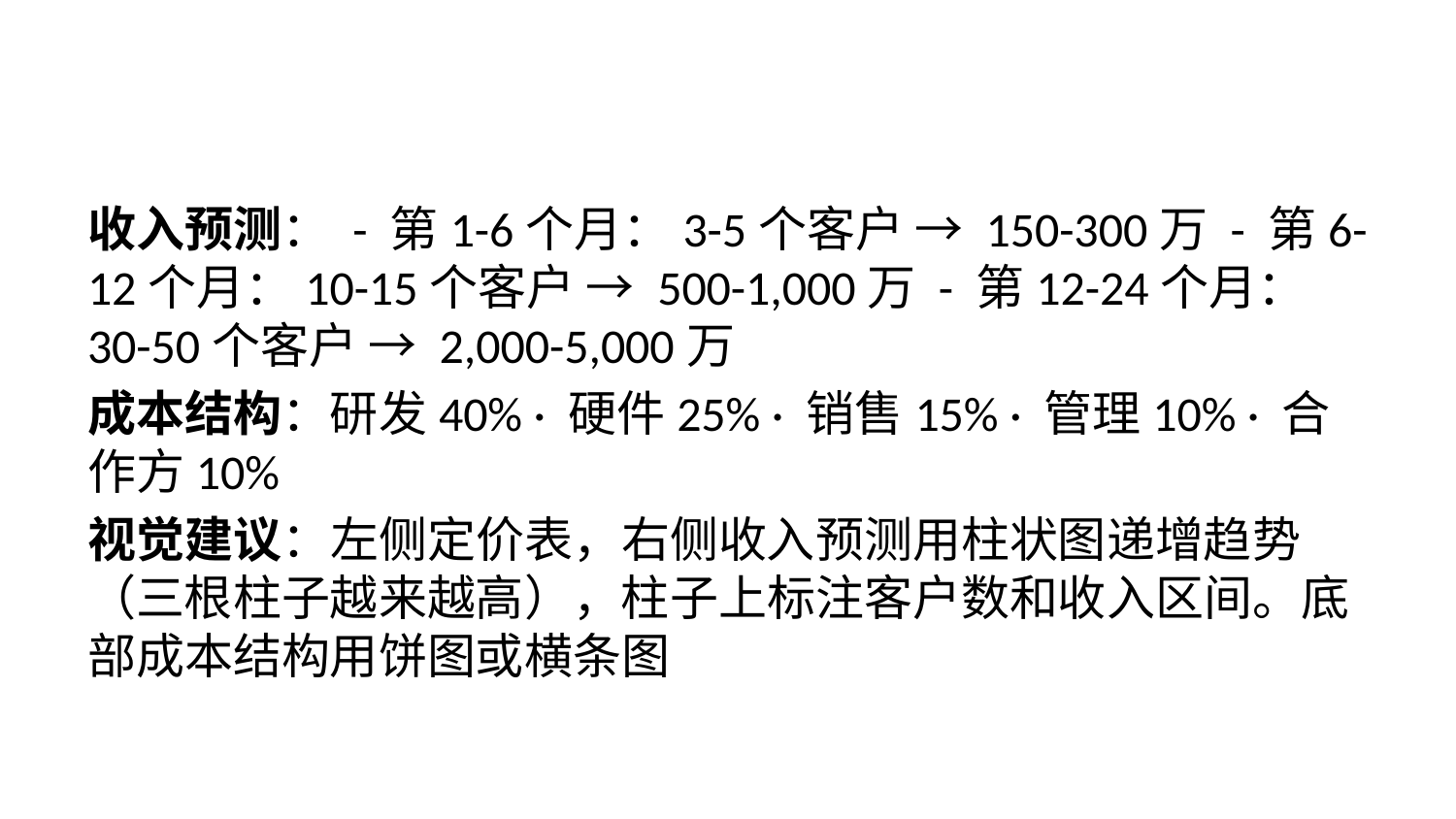

收入预测： - 第1-6个月：3-5个客户 → 150-300万 - 第6-12个月：10-15个客户 → 500-1,000万 - 第12-24个月：30-50个客户 → 2,000-5,000万
成本结构：研发40% · 硬件25% · 销售15% · 管理10% · 合作方10%
视觉建议：左侧定价表，右侧收入预测用柱状图递增趋势（三根柱子越来越高），柱子上标注客户数和收入区间。底部成本结构用饼图或横条图